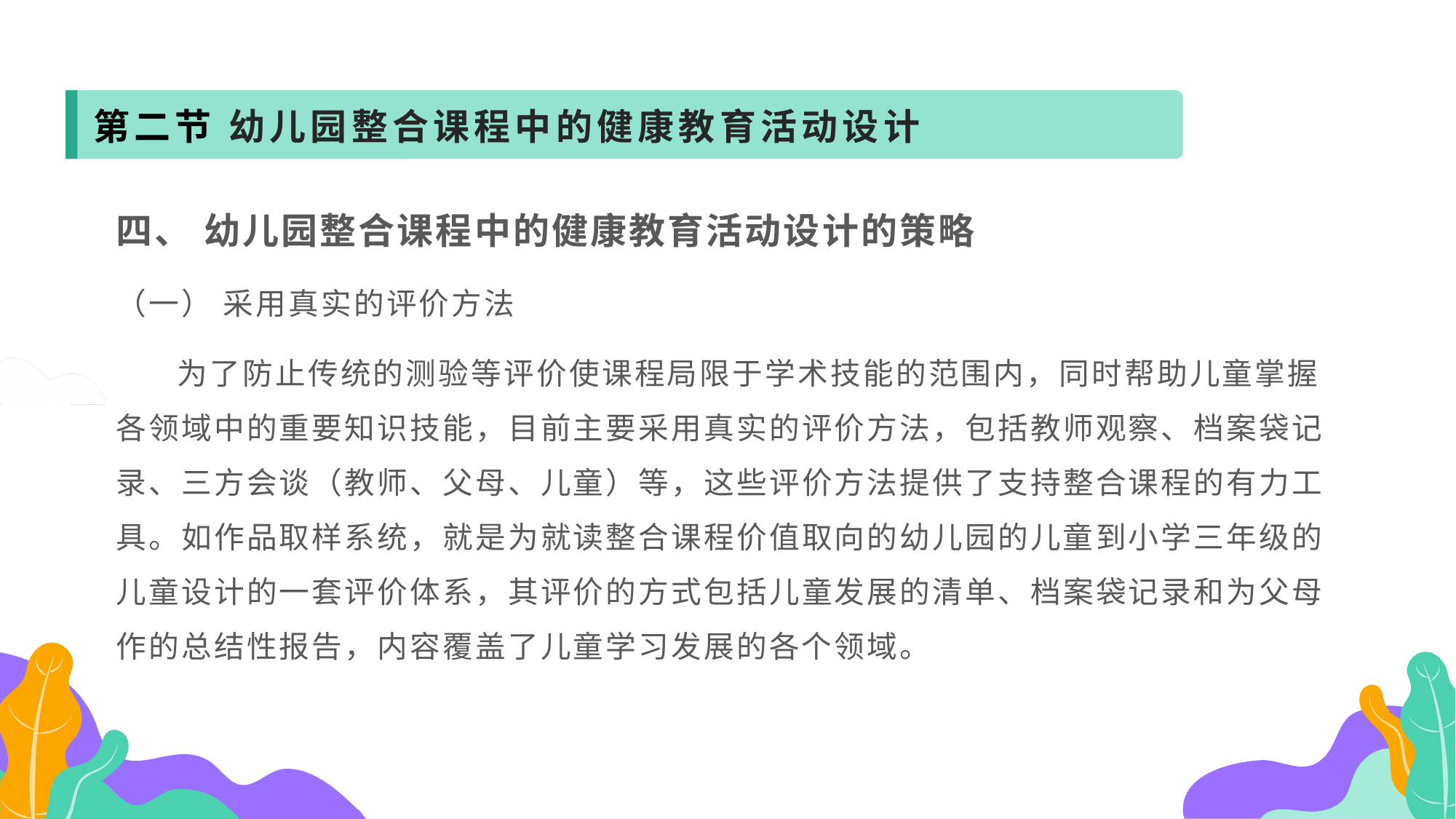

第二节 幼儿园整合课程中的健康教育活动设计
四、 幼儿园整合课程中的健康教育活动设计的策略
（一） 采用真实的评价方法
      为了防止传统的测验等评价使课程局限于学术技能的范围内，同时帮助儿童掌握各领域中的重要知识技能，目前主要采用真实的评价方法，包括教师观察、档案袋记录、三方会谈（教师、父母、儿童）等，这些评价方法提供了支持整合课程的有力工具。如作品取样系统，就是为就读整合课程价值取向的幼儿园的儿童到小学三年级的儿童设计的一套评价体系，其评价的方式包括儿童发展的清单、档案袋记录和为父母作的总结性报告，内容覆盖了儿童学习发展的各个领域。